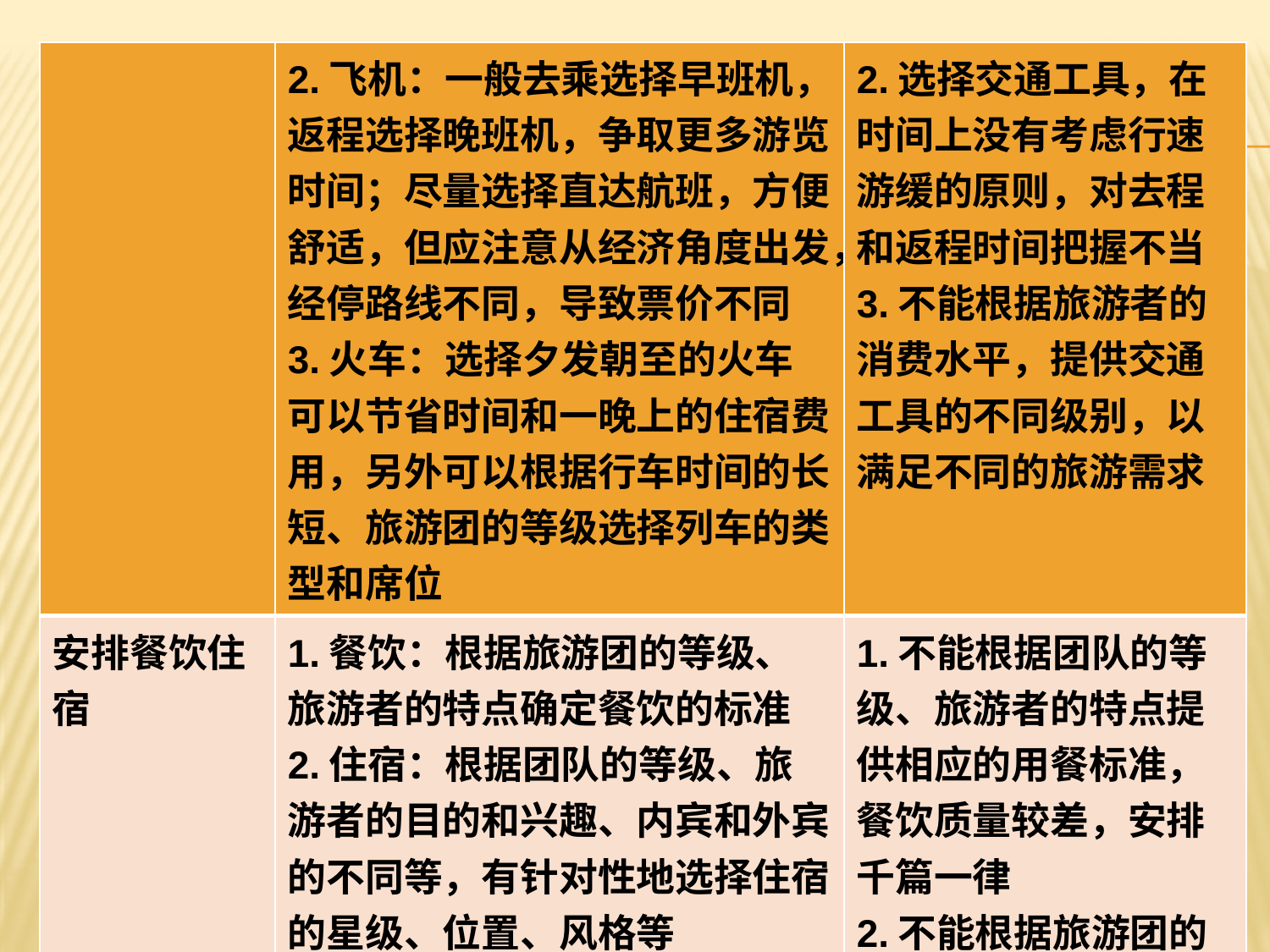

|  | 2.飞机：一般去乘选择早班机，返程选择晚班机，争取更多游览时间；尽量选择直达航班，方便舒适，但应注意从经济角度出发，经停路线不同，导致票价不同 3.火车：选择夕发朝至的火车可以节省时间和一晚上的住宿费用，另外可以根据行车时间的长短、旅游团的等级选择列车的类型和席位 | 2.选择交通工具，在时间上没有考虑行速游缓的原则，对去程和返程时间把握不当 3.不能根据旅游者的消费水平，提供交通工具的不同级别，以满足不同的旅游需求 |
| --- | --- | --- |
| 安排餐饮住宿 | 1.餐饮：根据旅游团的等级、旅游者的特点确定餐饮的标准 2.住宿：根据团队的等级、旅游者的目的和兴趣、内宾和外宾的不同等，有针对性地选择住宿的星级、位置、风格等 | 1.不能根据团队的等级、旅游者的特点提供相应的用餐标准，餐饮质量较差，安排千篇一律 2.不能根据旅游团的等级和类型安排相应的饭店以满足旅游者的需求 |
#